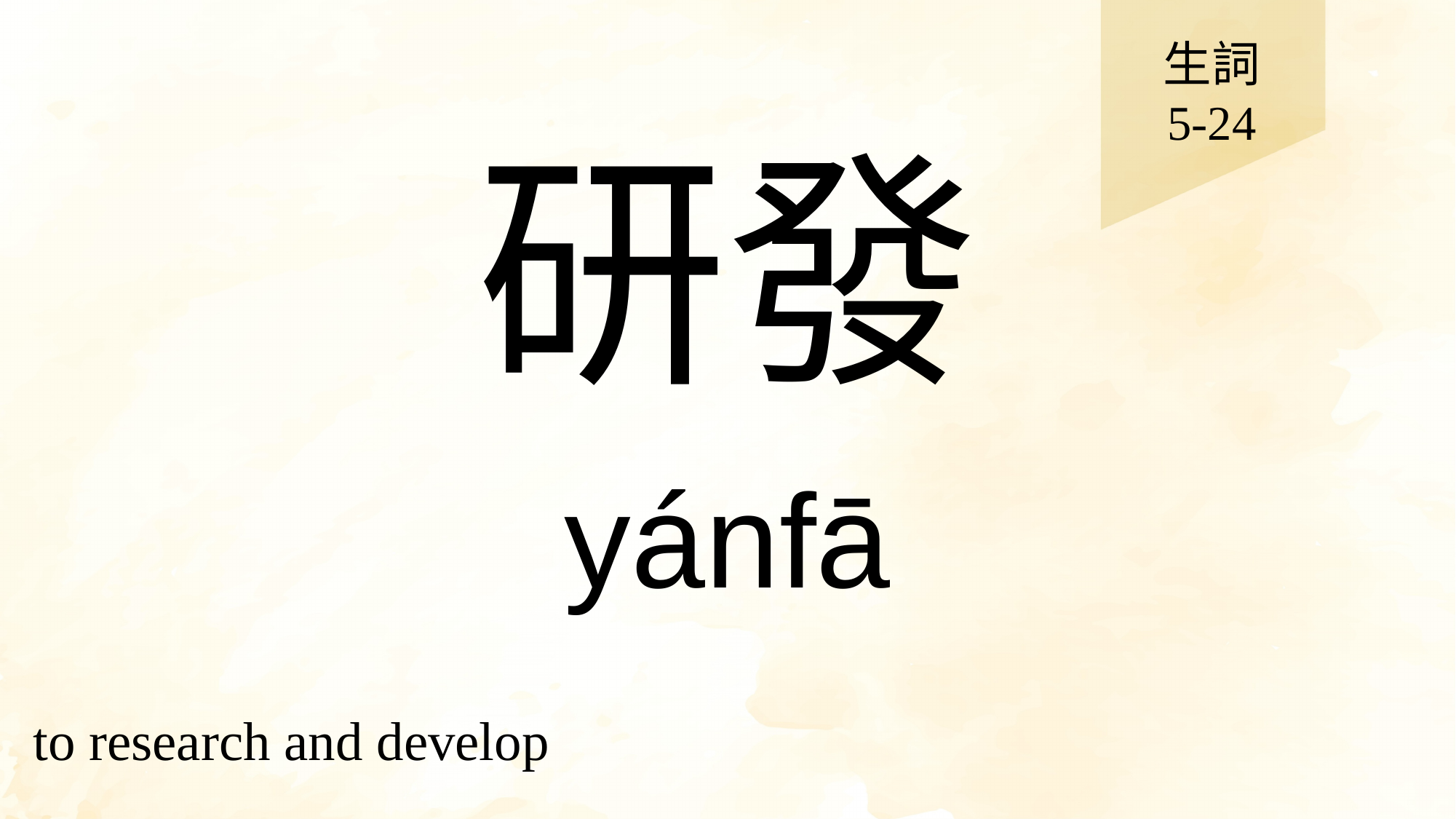

生詞
5-24
# 研發
yánfā
to research and develop